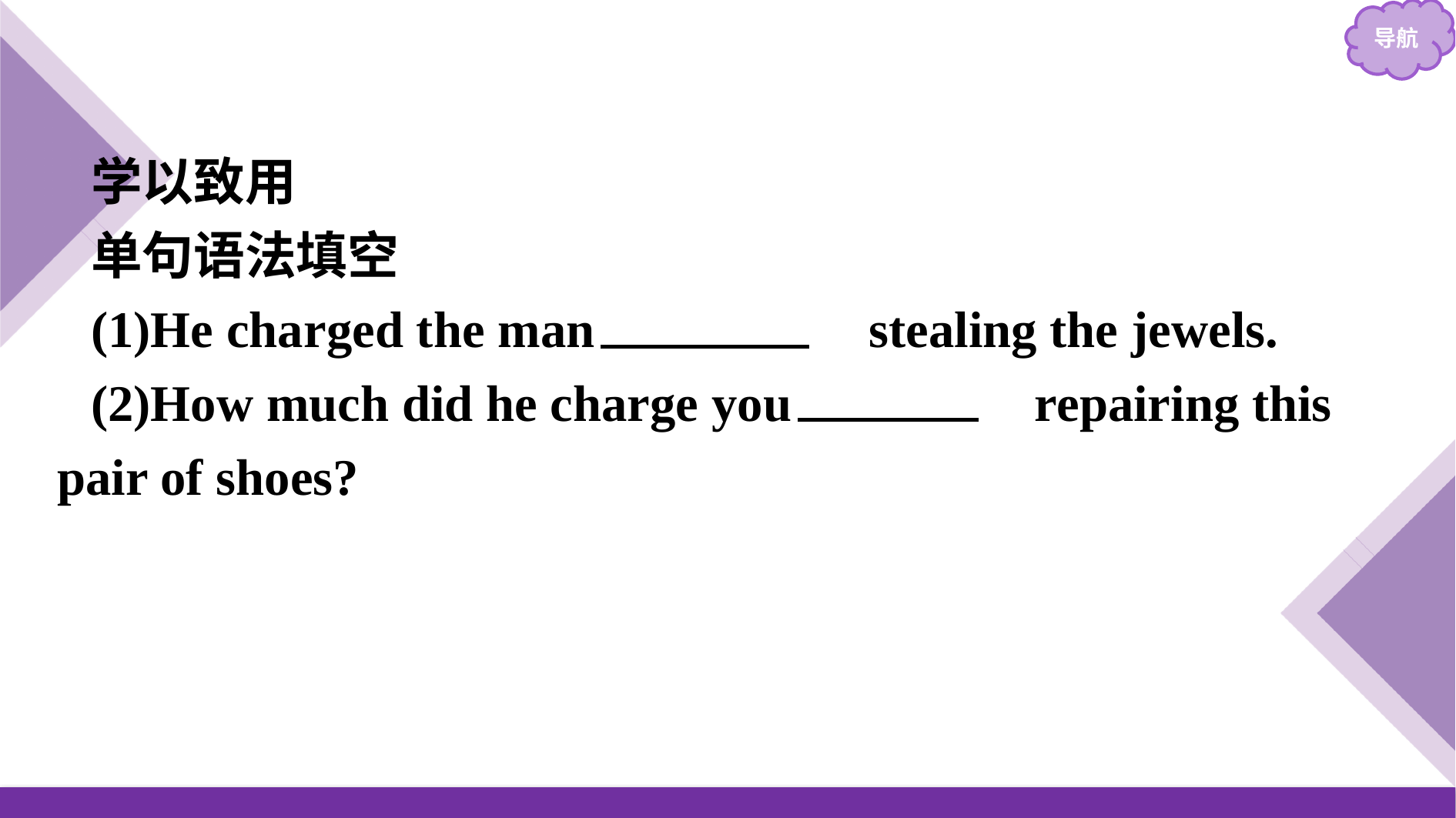

学以致用
单句语法填空
(1)He charged the man 　with　 stealing the jewels.
(2)How much did he charge you 　for　 repairing this pair of shoes?